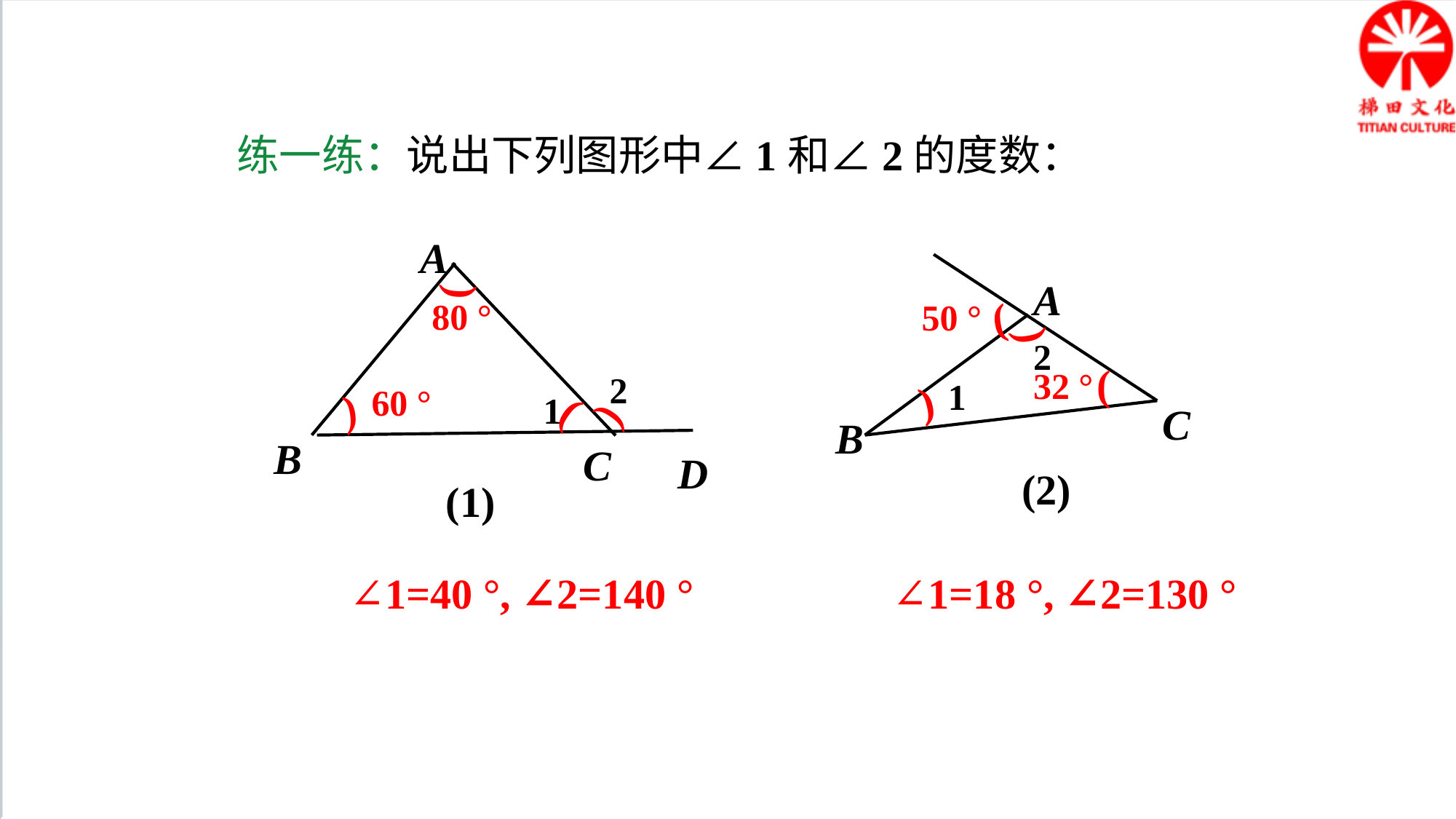

练一练：说出下列图形中∠1和∠2的度数：
A
B
C
(
(
(
D
80 °
2
60 °
1
(
(1)
A
(
50 °
(
2
(
32 °
1
(
C
B
(2)
∠1=40 °, ∠2=140 °
∠1=18 °, ∠2=130 °